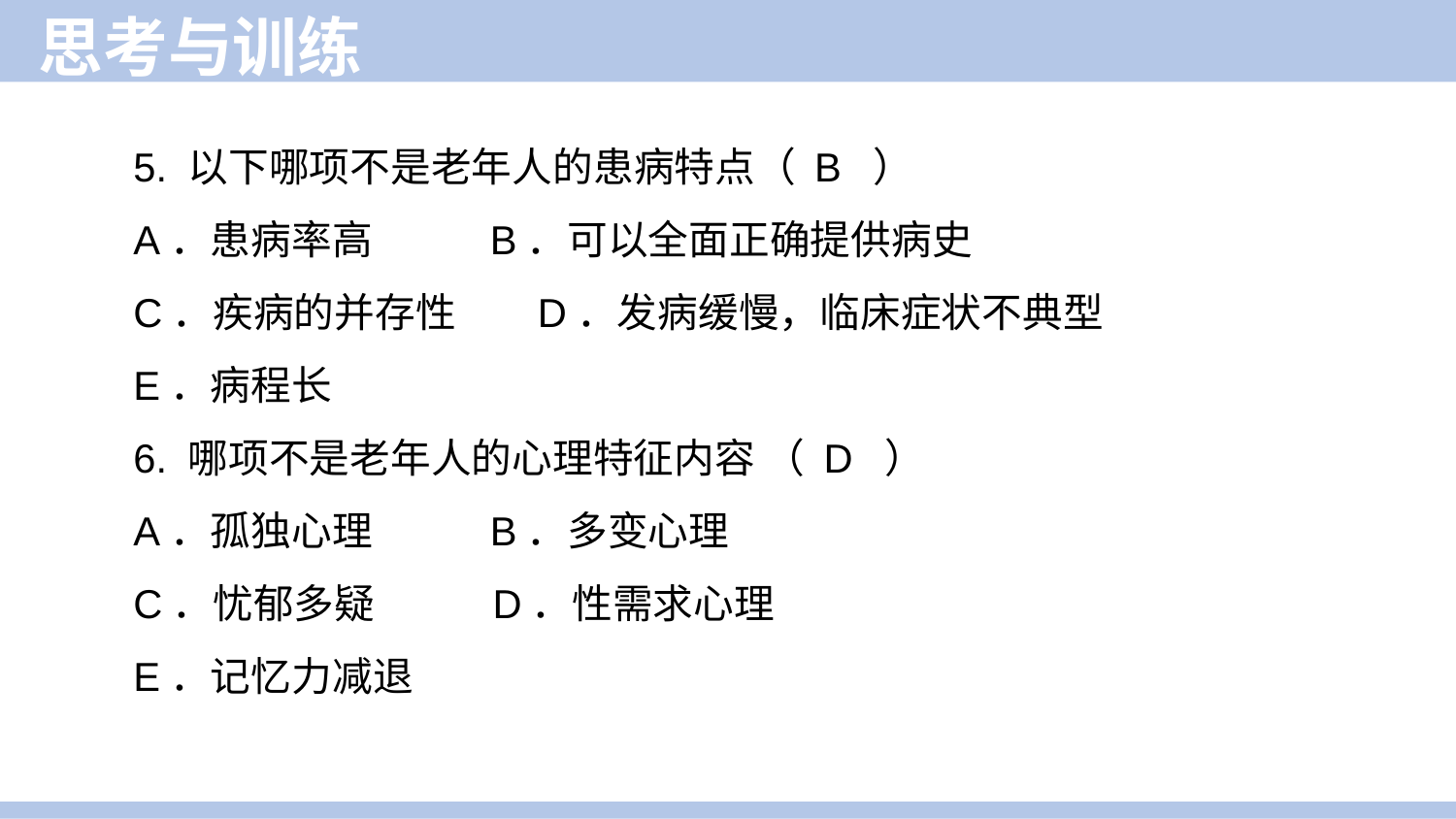

思考与训练

5. 以下哪项不是老年人的患病特点（ B  ）
A．患病率高            B．可以全面正确提供病史
C．疾病的并存性        D．发病缓慢，临床症状不典型
E．病程长
6. 哪项不是老年人的心理特征内容 （ D  ）
A．孤独心理            B．多变心理
C．忧郁多疑            D．性需求心理
E．记忆力减退